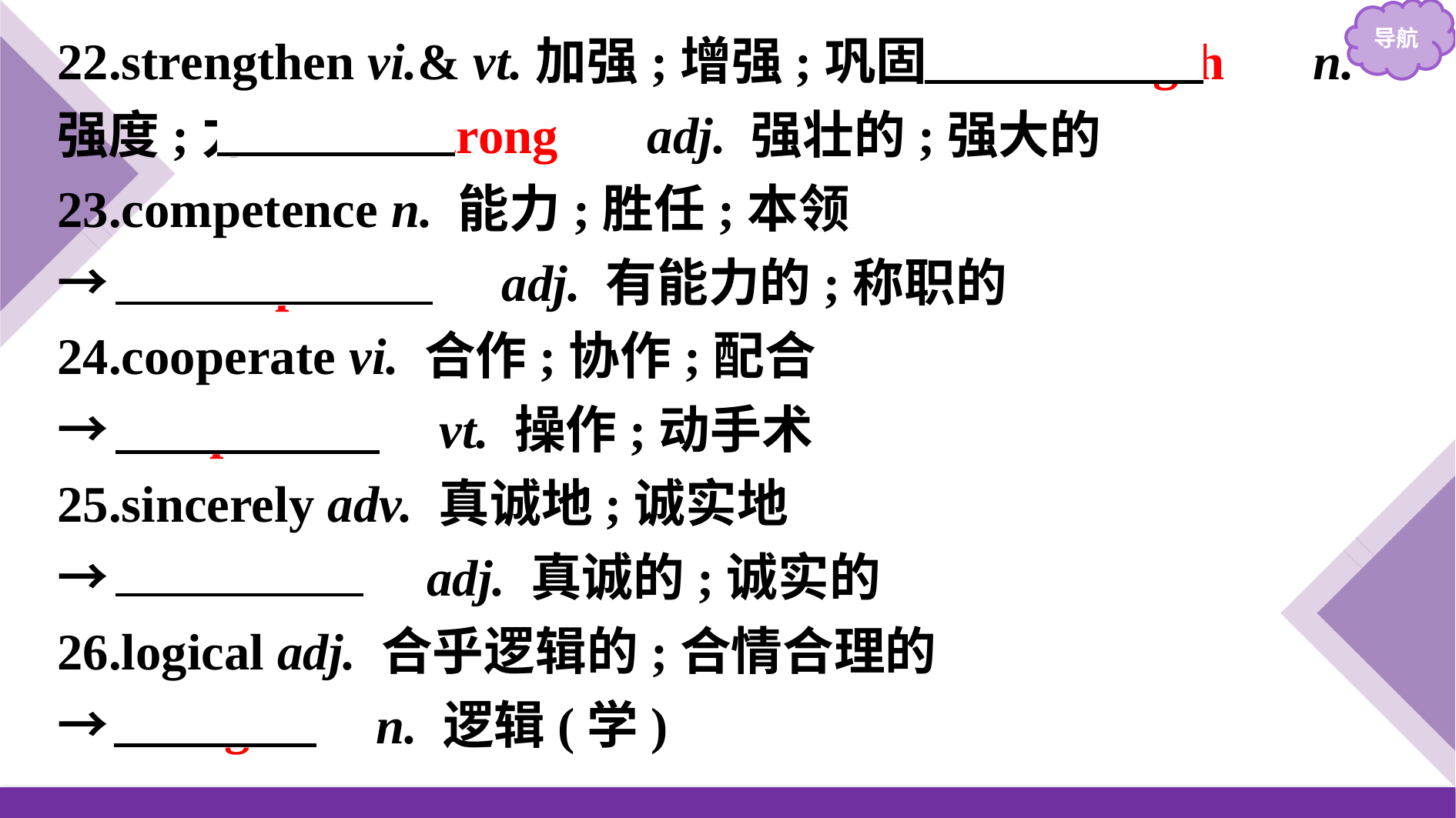

22.strengthen vi.& vt.加强;增强;巩固→　strength　 n. 强度;力量→　strong　 adj. 强壮的;强大的
23.competence n. 能力;胜任;本领
→　competent　 adj. 有能力的;称职的
24.cooperate vi. 合作;协作;配合
→　operate　 vt. 操作;动手术
25.sincerely adv. 真诚地;诚实地
→　sincere　 adj. 真诚的;诚实的
26.logical adj. 合乎逻辑的;合情合理的
→　logic　 n. 逻辑(学)